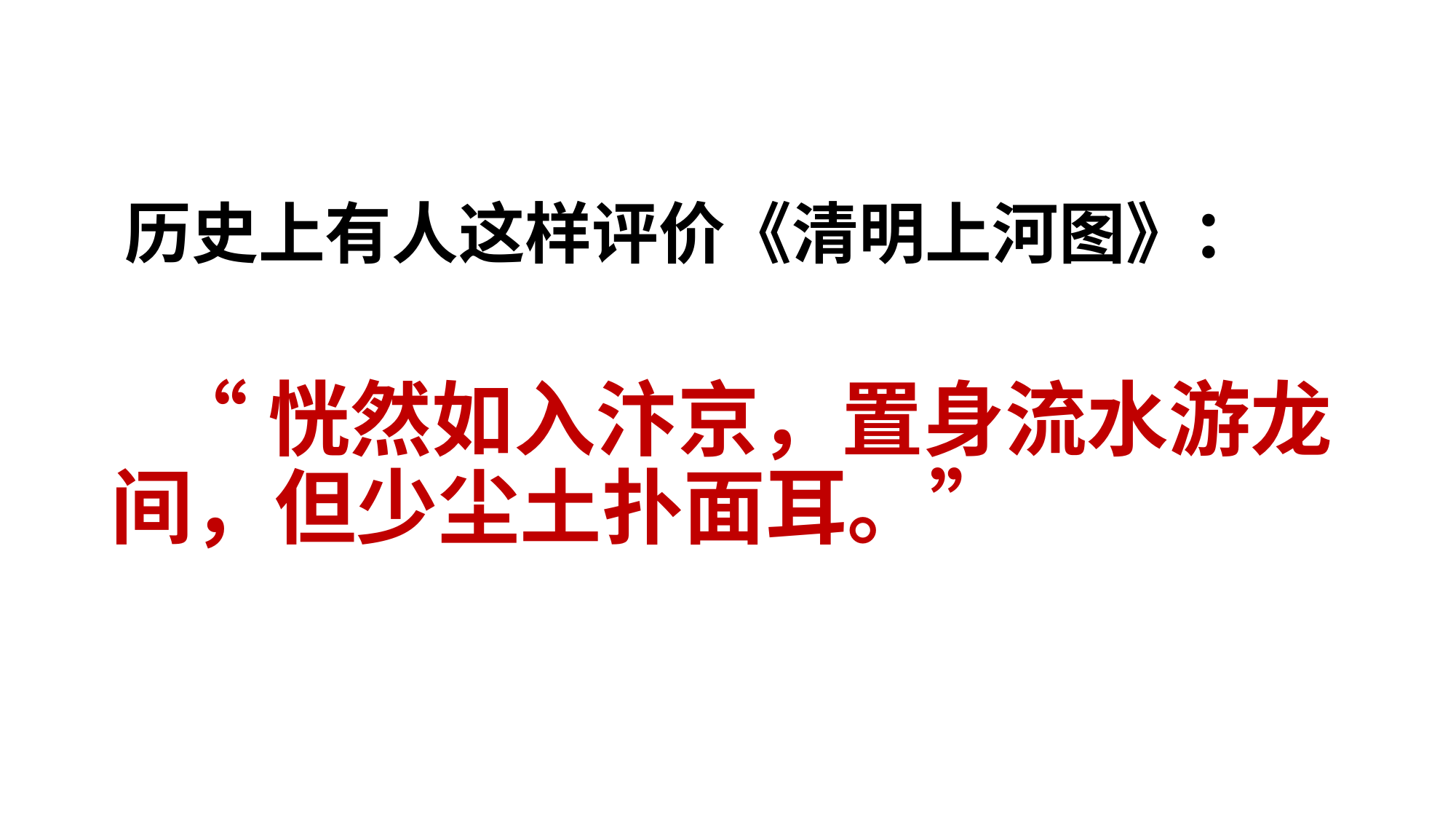

# 历史上有人这样评价《清明上河图》：

   “恍然如入汴京，置身流水游龙间，但少尘土扑面耳。”